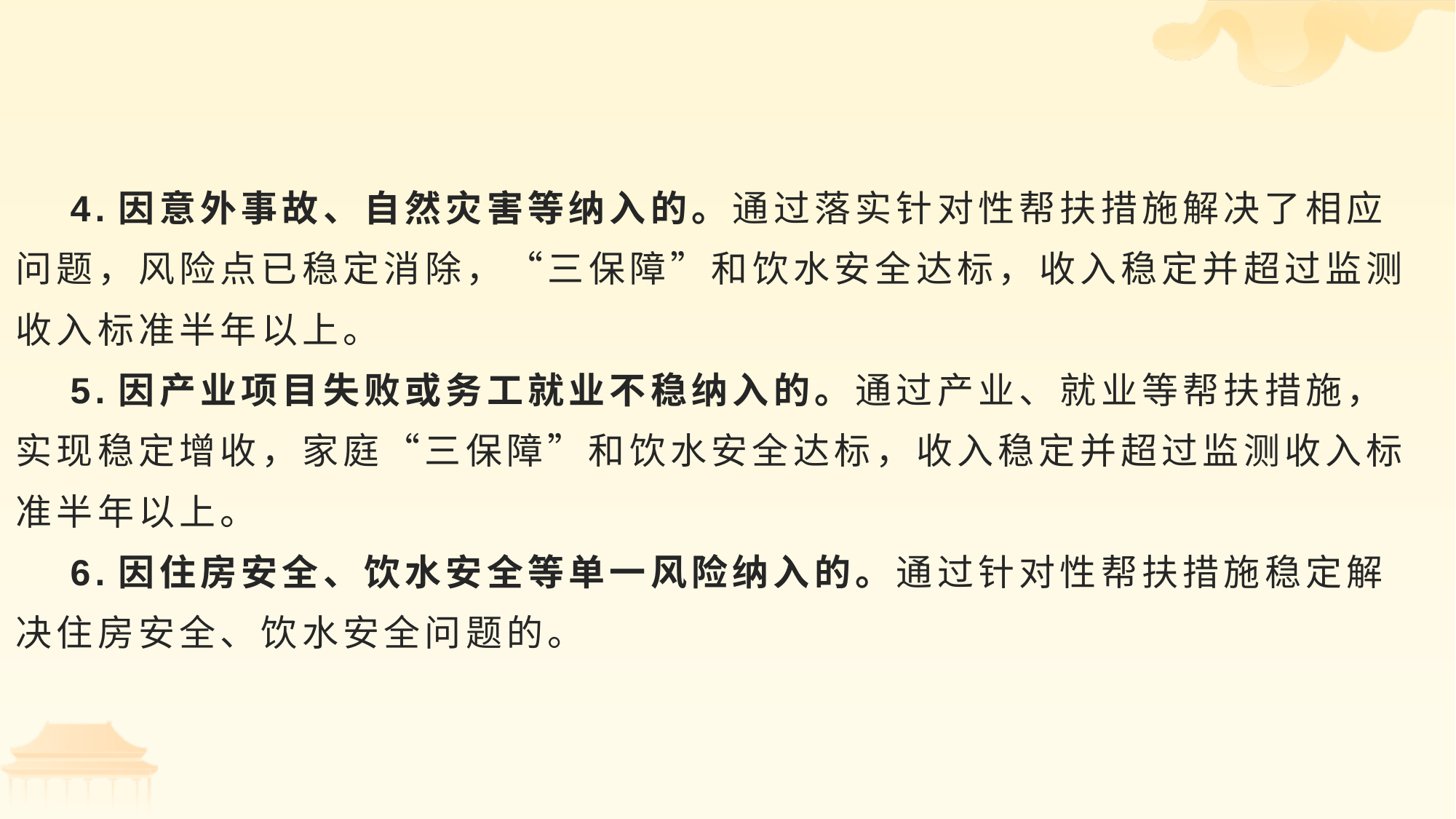

4.因意外事故、自然灾害等纳入的。通过落实针对性帮扶措施解决了相应问题，风险点已稳定消除，“三保障”和饮水安全达标，收入稳定并超过监测收入标准半年以上。
5.因产业项目失败或务工就业不稳纳入的。通过产业、就业等帮扶措施，实现稳定增收，家庭“三保障”和饮水安全达标，收入稳定并超过监测收入标准半年以上。
6.因住房安全、饮水安全等单一风险纳入的。通过针对性帮扶措施稳定解决住房安全、饮水安全问题的。